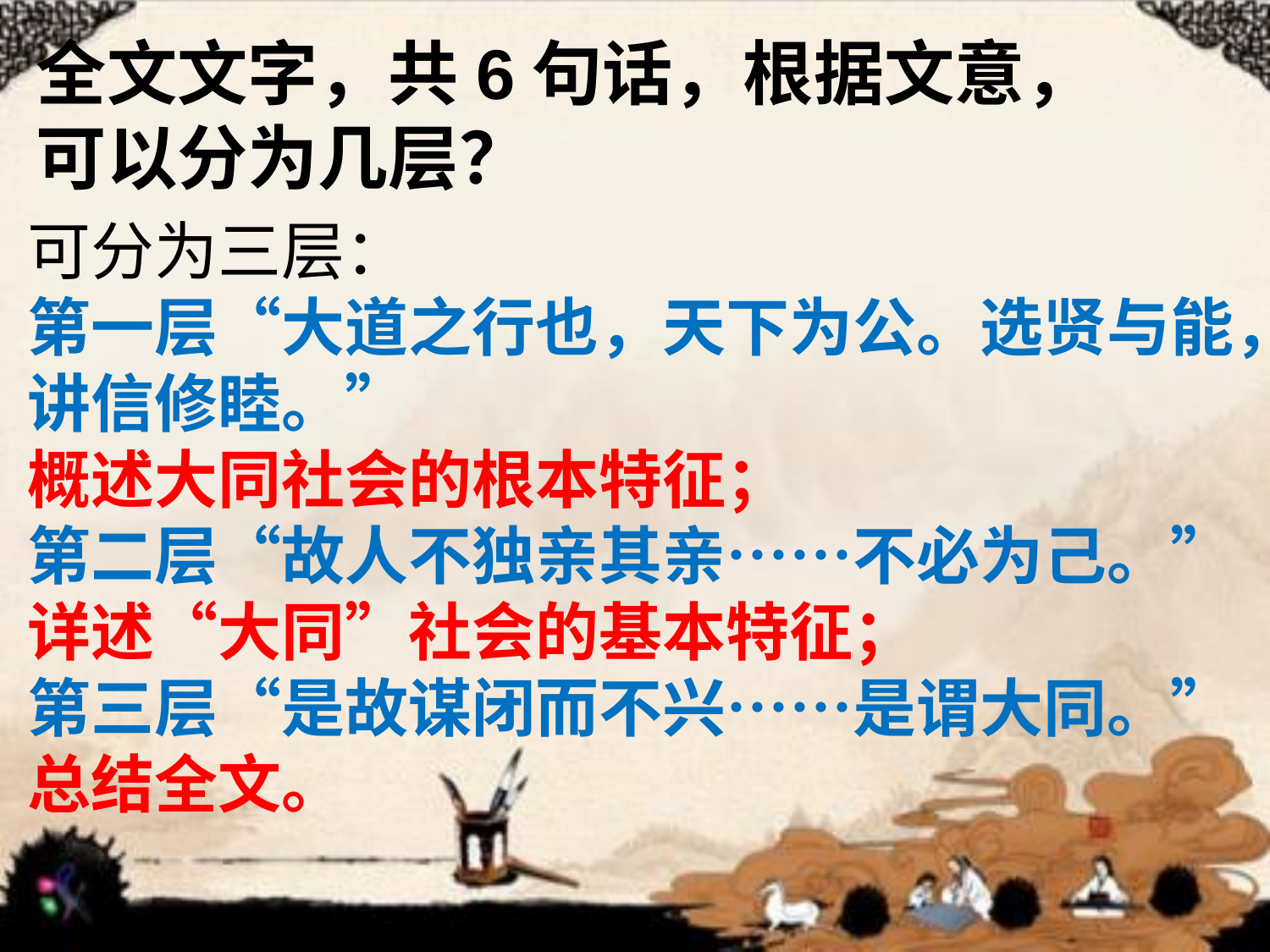

全文文字，共6句话，根据文意，可以分为几层？
可分为三层：
第一层“大道之行也，天下为公。选贤与能，讲信修睦。”
概述大同社会的根本特征；
第二层“故人不独亲其亲……不必为己。”详述“大同”社会的基本特征；
第三层“是故谋闭而不兴……是谓大同。”总结全文。